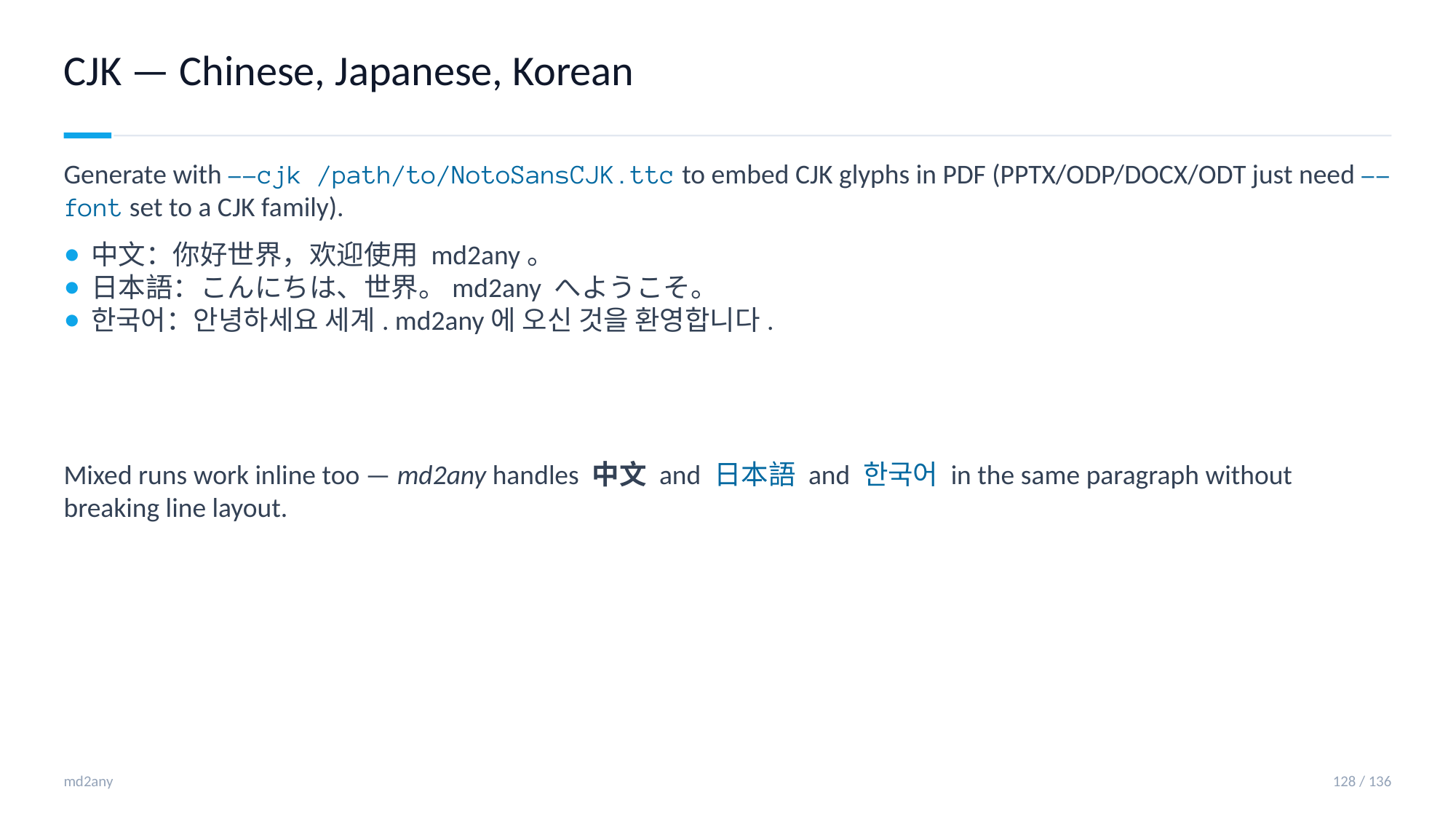

CJK — Chinese, Japanese, Korean

Generate with --cjk /path/to/NotoSansCJK.ttc to embed CJK glyphs in PDF (PPTX/ODP/DOCX/ODT just need --font set to a CJK family).
中文：你好世界，欢迎使用 md2any。
日本語：こんにちは、世界。md2any へようこそ。
한국어：안녕하세요 세계. md2any에 오신 것을 환영합니다.
Mixed runs work inline too — md2any handles 中文 and 日本語 and 한국어 in the same paragraph without breaking line layout.
md2any
128 / 136